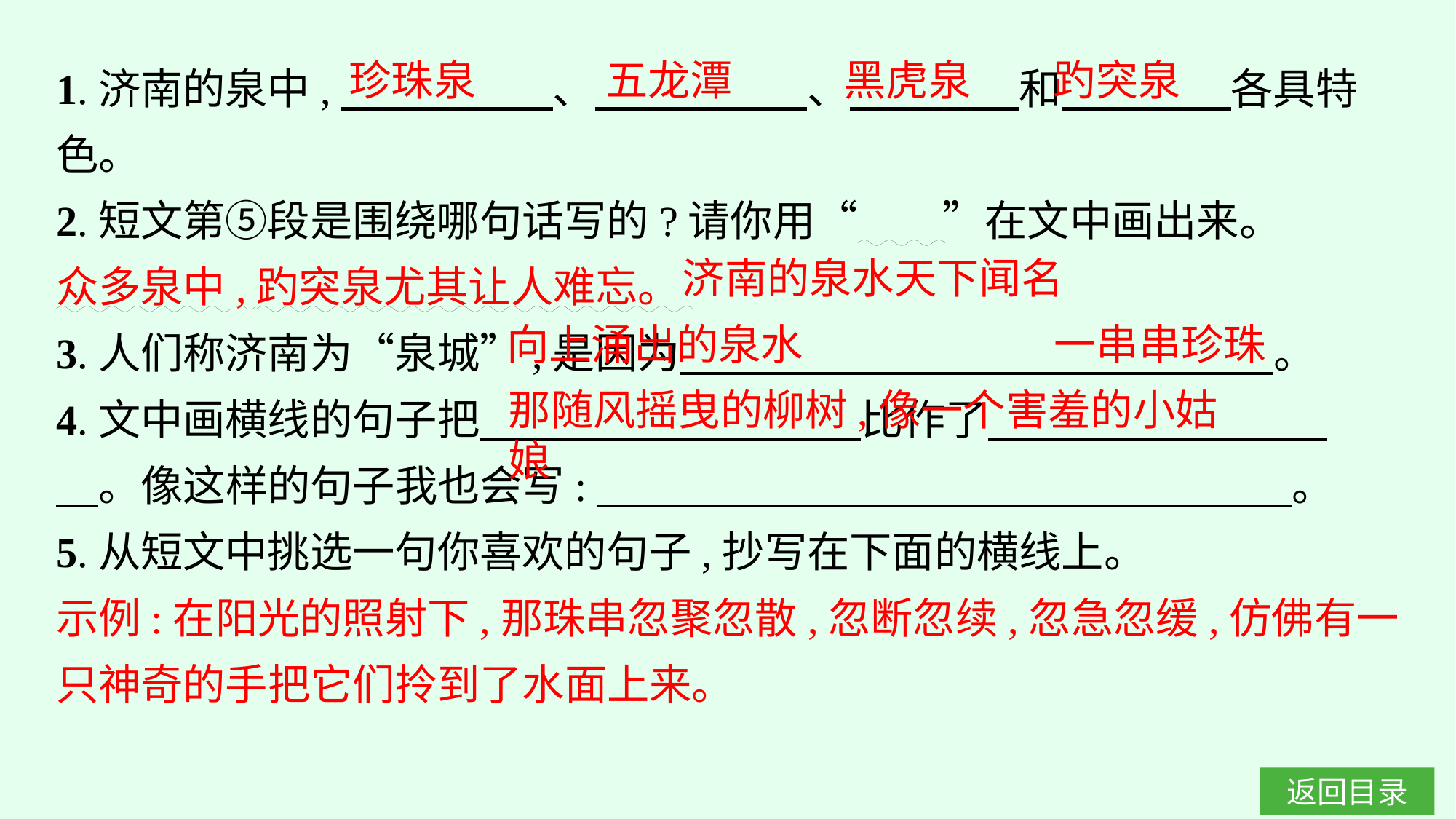

1.济南的泉中,　　　　　、　　　　　、　　　　和　　　　各具特色。
2.短文第⑤段是围绕哪句话写的?请你用“　　”在文中画出来。
众多泉中,趵突泉尤其让人难忘。
3.人们称济南为“泉城”,是因为　　　　　　　　　　　　　　。
4.文中画横线的句子把　　　　　　　　　比作了　　　　　　　　　。像这样的句子我也会写:　                                                                     。
5.从短文中挑选一句你喜欢的句子,抄写在下面的横线上。
示例:在阳光的照射下,那珠串忽聚忽散,忽断忽续,忽急忽缓,仿佛有一只神奇的手把它们拎到了水面上来。
珍珠泉
五龙潭
黑虎泉
趵突泉
济南的泉水天下闻名
向上涌出的泉水
一串串珍珠
那随风摇曳的柳树,像一个害羞的小姑娘